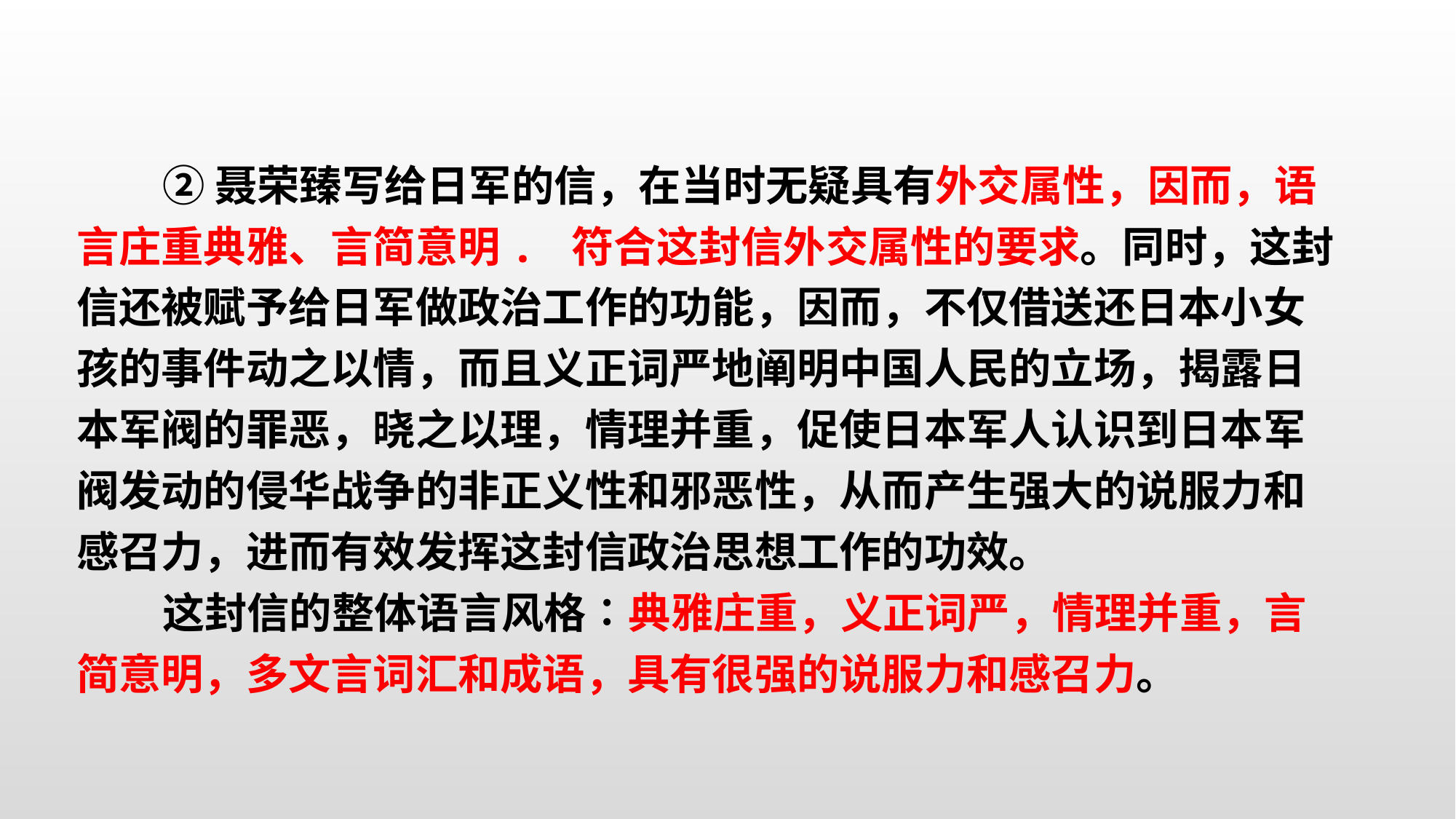

②聂荣臻写给日军的信，在当时无疑具有外交属性，因而，语言庄重典雅、言简意明. 符合这封信外交属性的要求。同时，这封信还被赋予给日军做政治工作的功能，因而，不仅借送还日本小女孩的事件动之以情，而且义正词严地阐明中国人民的立场，揭露日本军阀的罪恶，晓之以理，情理并重，促使日本军人认识到日本军阀发动的侵华战争的非正义性和邪恶性，从而产生强大的说服力和感召力，进而有效发挥这封信政治思想工作的功效。
这封信的整体语言风格∶典雅庄重，义正词严，情理并重，言简意明，多文言词汇和成语，具有很强的说服力和感召力。